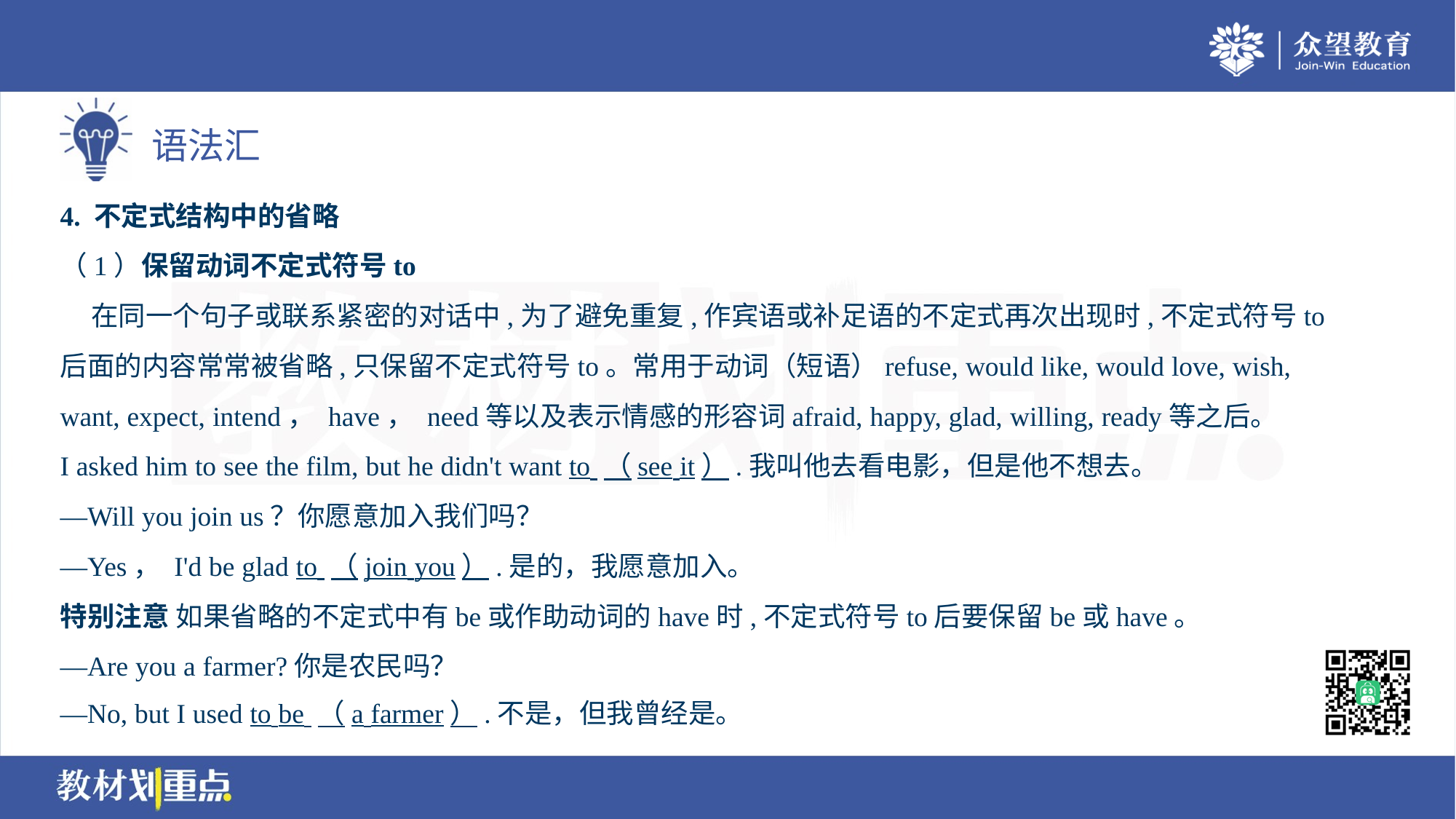

4. 不定式结构中的省略
（1）保留动词不定式符号to
    在同一个句子或联系紧密的对话中,为了避免重复,作宾语或补足语的不定式再次出现时,不定式符号to
后面的内容常常被省略,只保留不定式符号to。常用于动词（短语）refuse, would like, would love, wish,
want, expect, intend， have， need等以及表示情感的形容词afraid, happy, glad, willing, ready等之后。
I asked him to see the film, but he didn't want to （see it）.我叫他去看电影，但是他不想去。
—Will you join us？你愿意加入我们吗？
—Yes， I'd be glad to （join you）.是的，我愿意加入。
特别注意 如果省略的不定式中有be或作助动词的have时,不定式符号to后要保留be或have。
—Are you a farmer?你是农民吗？
—No, but I used to be （a farmer）.不是，但我曾经是。